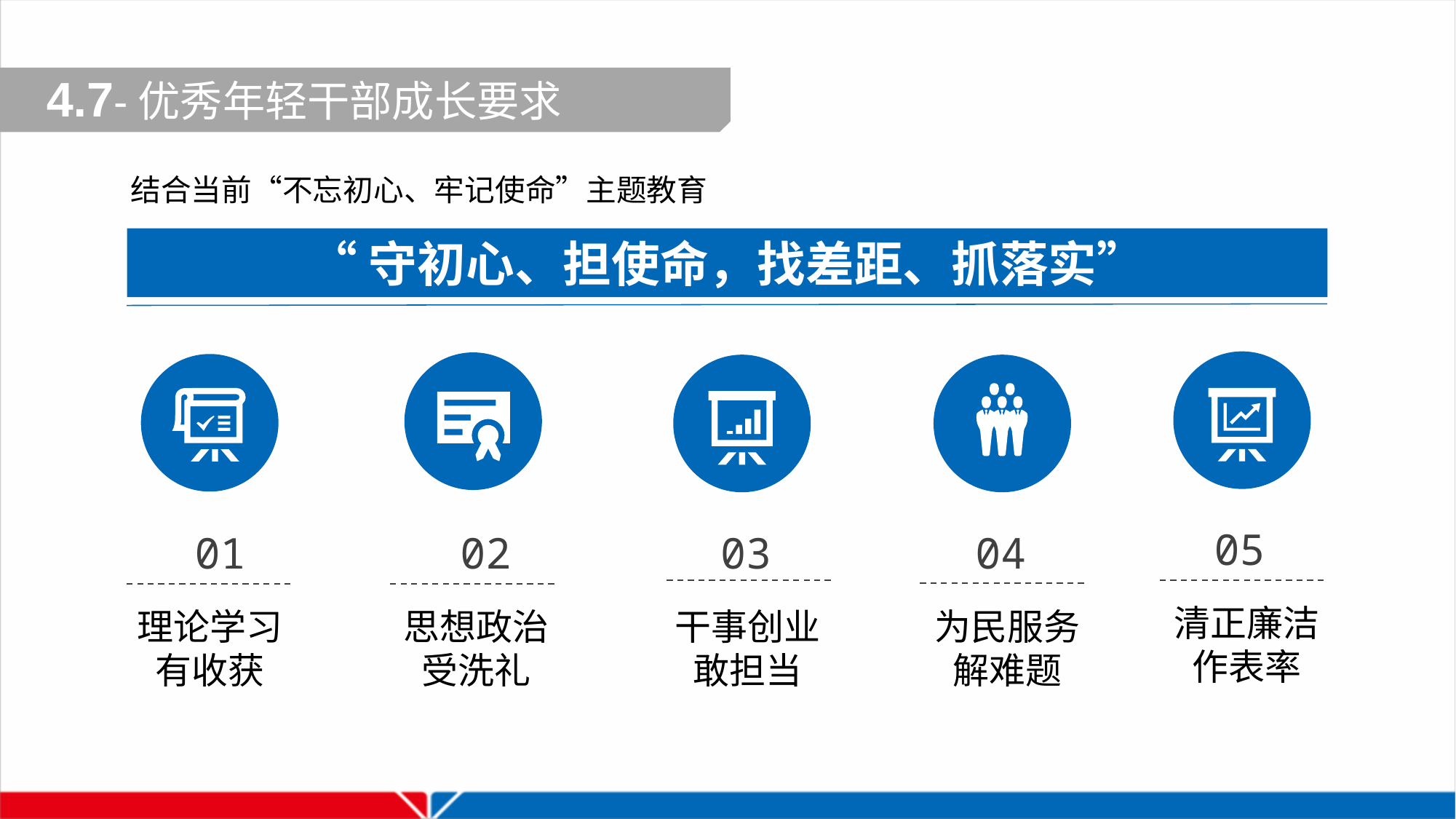

4.7-优秀年轻干部成长要求

结合当前“不忘初心、牢记使命”主题教育
“守初心、担使命，找差距、抓落实”

05
01
02
03
04
清正廉洁
作表率
理论学习
有收获
思想政治
受洗礼
干事创业
敢担当
为民服务
解难题